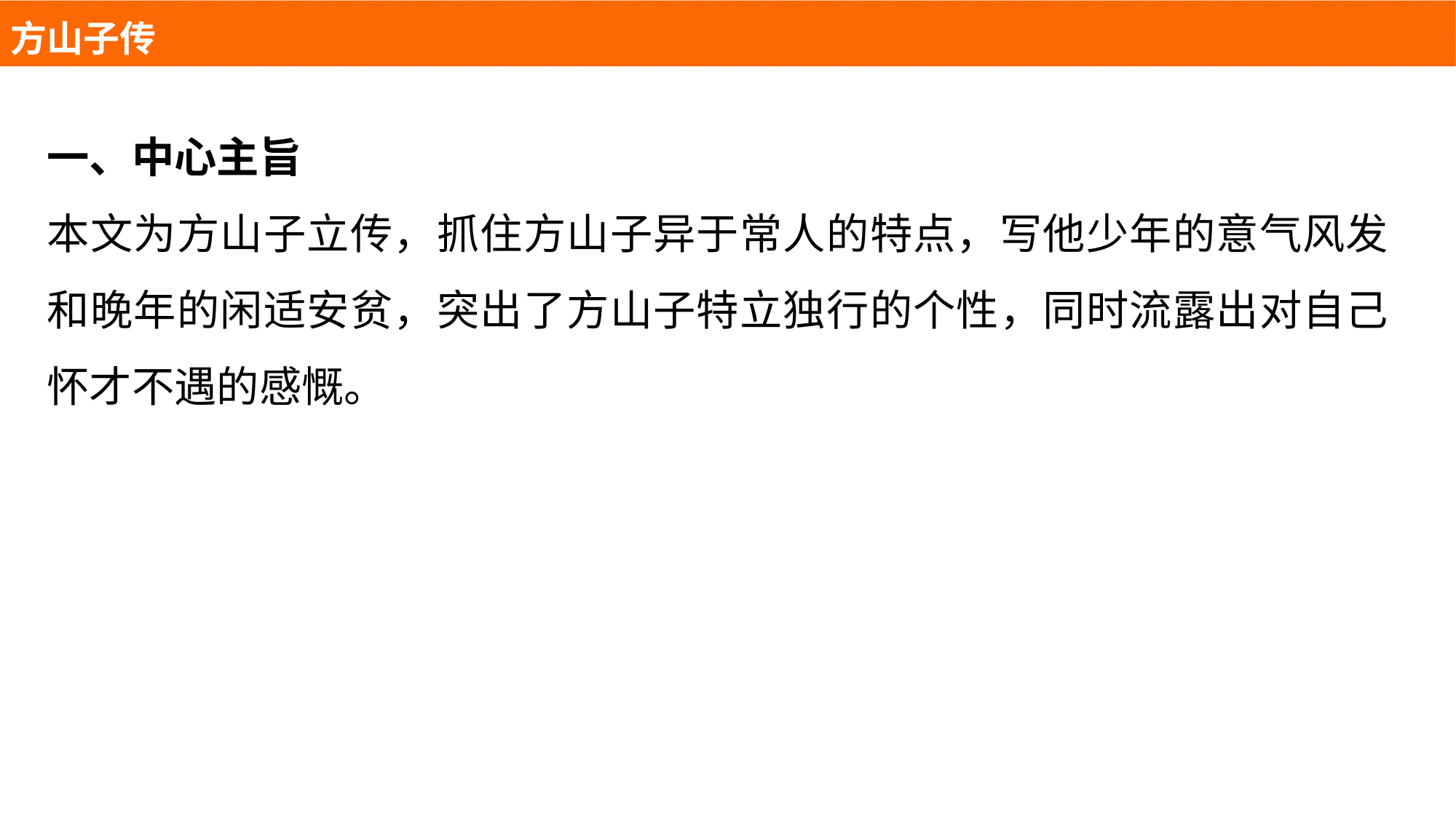

方山子传
一、中心主旨
本文为方山子立传，抓住方山子异于常人的特点，写他少年的意气风发和晚年的闲适安贫，突出了方山子特立独行的个性，同时流露出对自己怀才不遇的感慨。